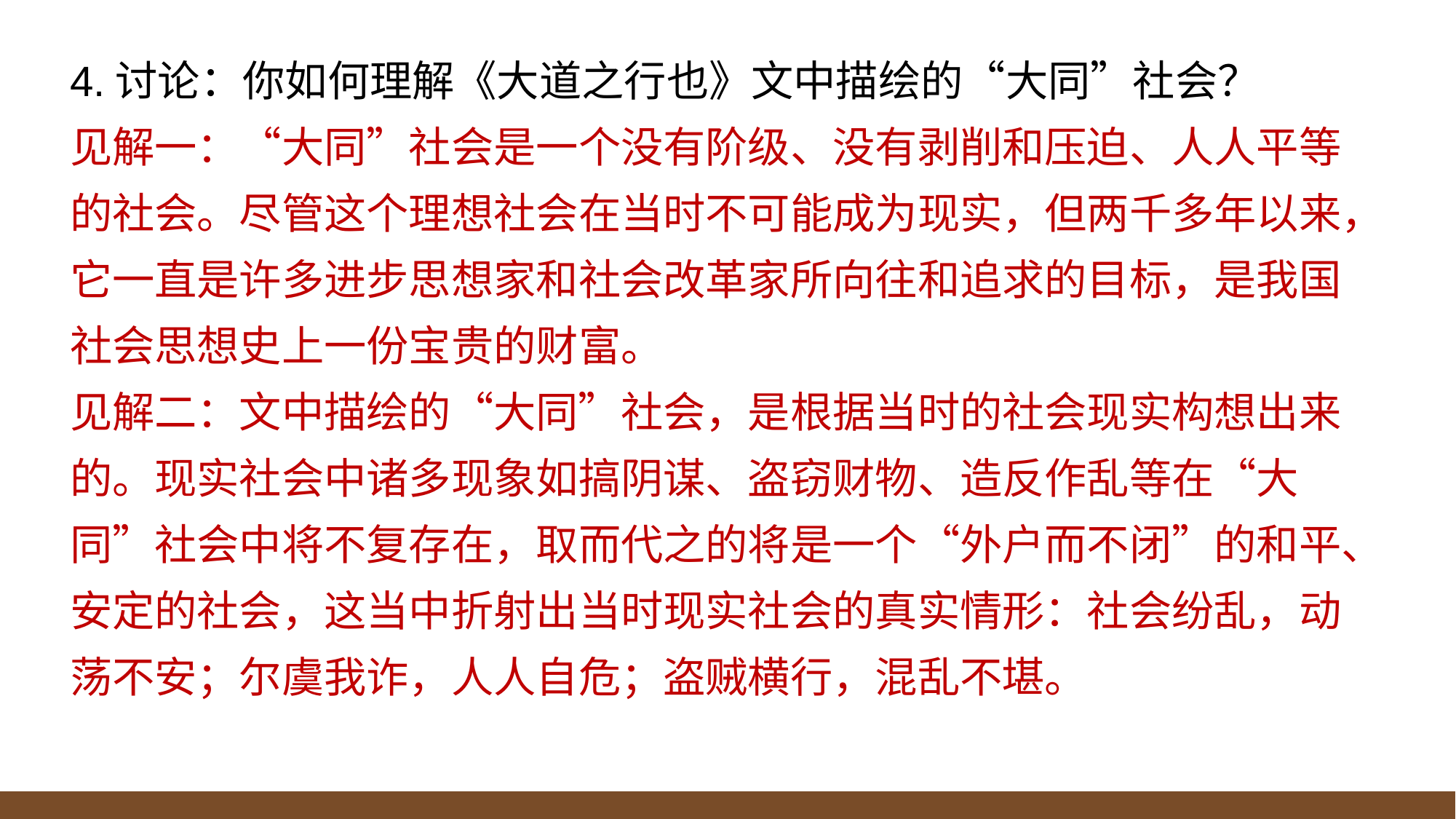

4.讨论：你如何理解《大道之行也》文中描绘的“大同”社会？
见解一：“大同”社会是一个没有阶级、没有剥削和压迫、人人平等的社会。尽管这个理想社会在当时不可能成为现实，但两千多年以来，它一直是许多进步思想家和社会改革家所向往和追求的目标，是我国社会思想史上一份宝贵的财富。
见解二：文中描绘的“大同”社会，是根据当时的社会现实构想出来的。现实社会中诸多现象如搞阴谋、盗窃财物、造反作乱等在“大同”社会中将不复存在，取而代之的将是一个“外户而不闭”的和平、安定的社会，这当中折射出当时现实社会的真实情形：社会纷乱，动荡不安；尔虞我诈，人人自危；盗贼横行，混乱不堪。